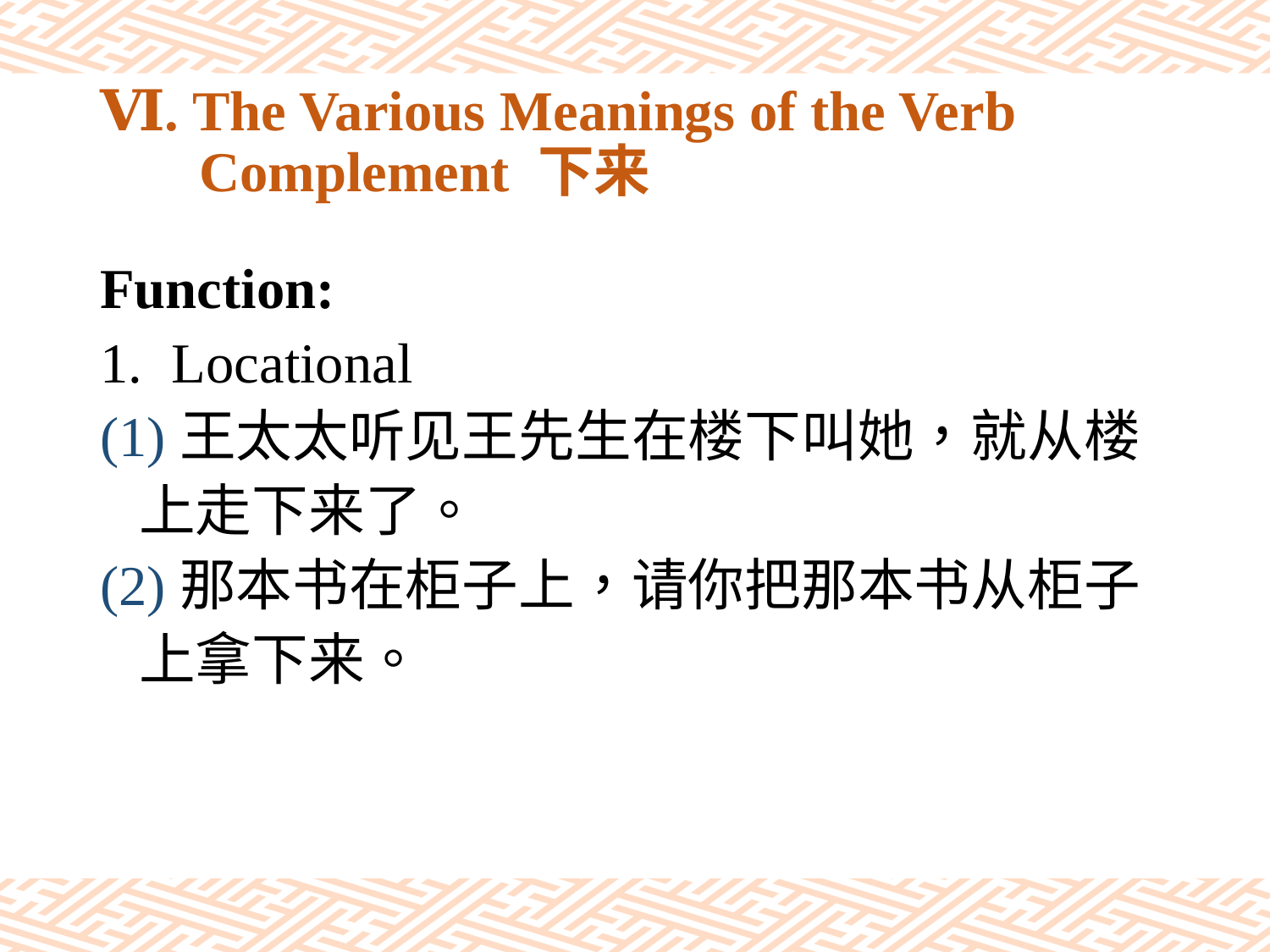

# Ⅵ. The Various Meanings of the Verb Complement 下来
Function:
Locational
(1)王太太听见王先生在楼下叫她，就从楼
  上走下来了。
(2)那本书在柜子上，请你把那本书从柜子
  上拿下来。